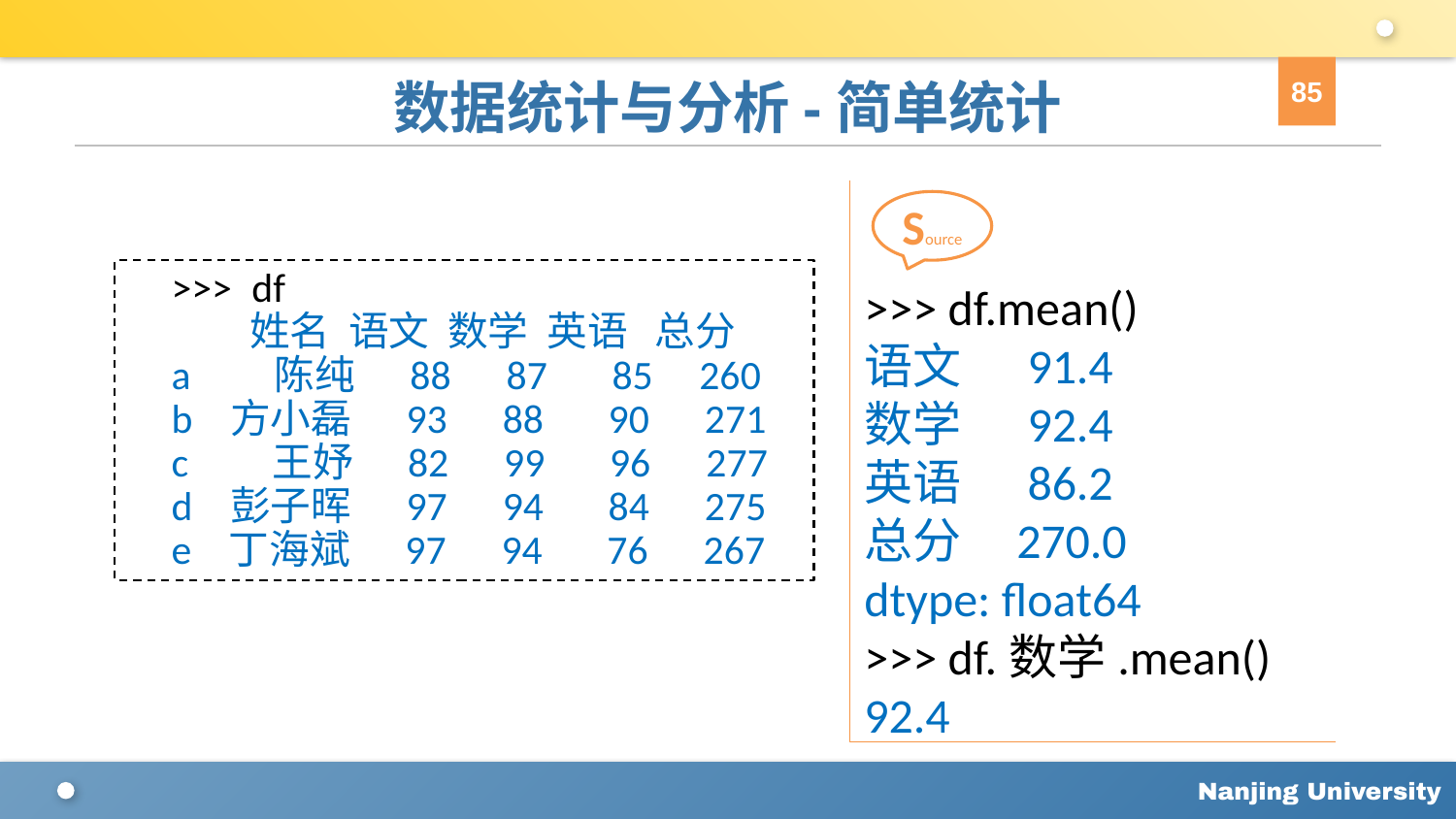

85
# 数据统计与分析-简单统计

>>> df.mean()
语文     91.4
数学     92.4
英语     86.2
总分    270.0
dtype: float64
>>> df.数学.mean()
92.4
Source
>>> df
  姓名  语文  数学  英语   总分
a        陈纯     88      87       85     260
b   方小磊     93      88       90      271
c        王妤     82      99       96      277
d   彭子晖     97      94       84      275
e   丁海斌     97      94       76      267